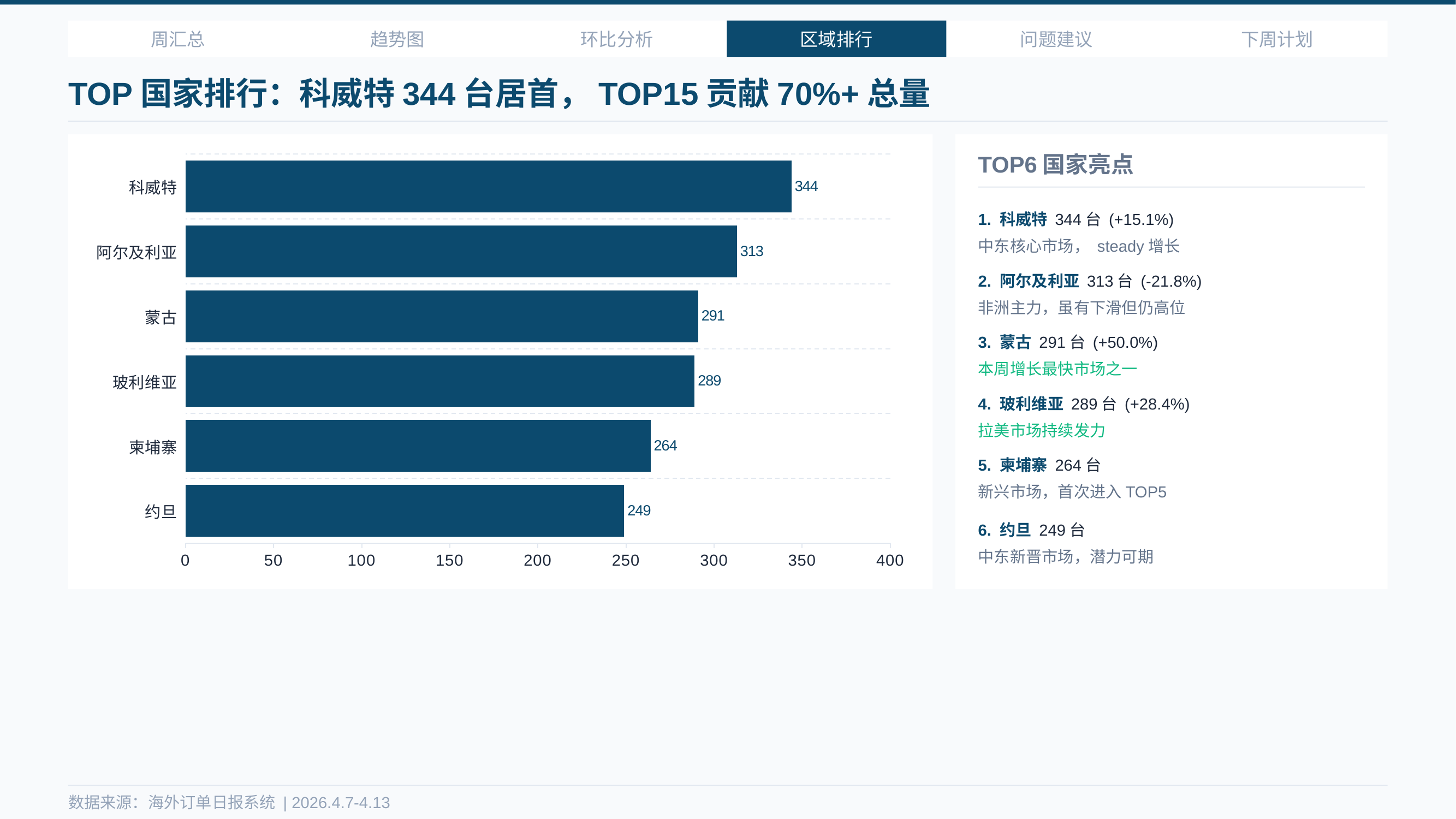

周汇总
趋势图
环比分析

区域排行
问题建议
下周计划
TOP国家排行：科威特344台居首，TOP15贡献70%+总量

### Chart

| Category | 订单数量(台) |
|---|---|
| 约旦 | 249.0 |
| 柬埔寨 | 264.0 |
| 玻利维亚 | 289.0 |
| 蒙古 | 291.0 |
| 阿尔及利亚 | 313.0 |
| 科威特 | 344.0 |
TOP6国家亮点

1. 科威特 344台 (+15.1%)
中东核心市场， steady增长
2. 阿尔及利亚 313台 (-21.8%)
非洲主力，虽有下滑但仍高位
3. 蒙古 291台 (+50.0%)
本周增长最快市场之一
4. 玻利维亚 289台 (+28.4%)
拉美市场持续发力
5. 柬埔寨 264台
新兴市场，首次进入TOP5
6. 约旦 249台
中东新晋市场，潜力可期

数据来源：海外订单日报系统 | 2026.4.7-4.13